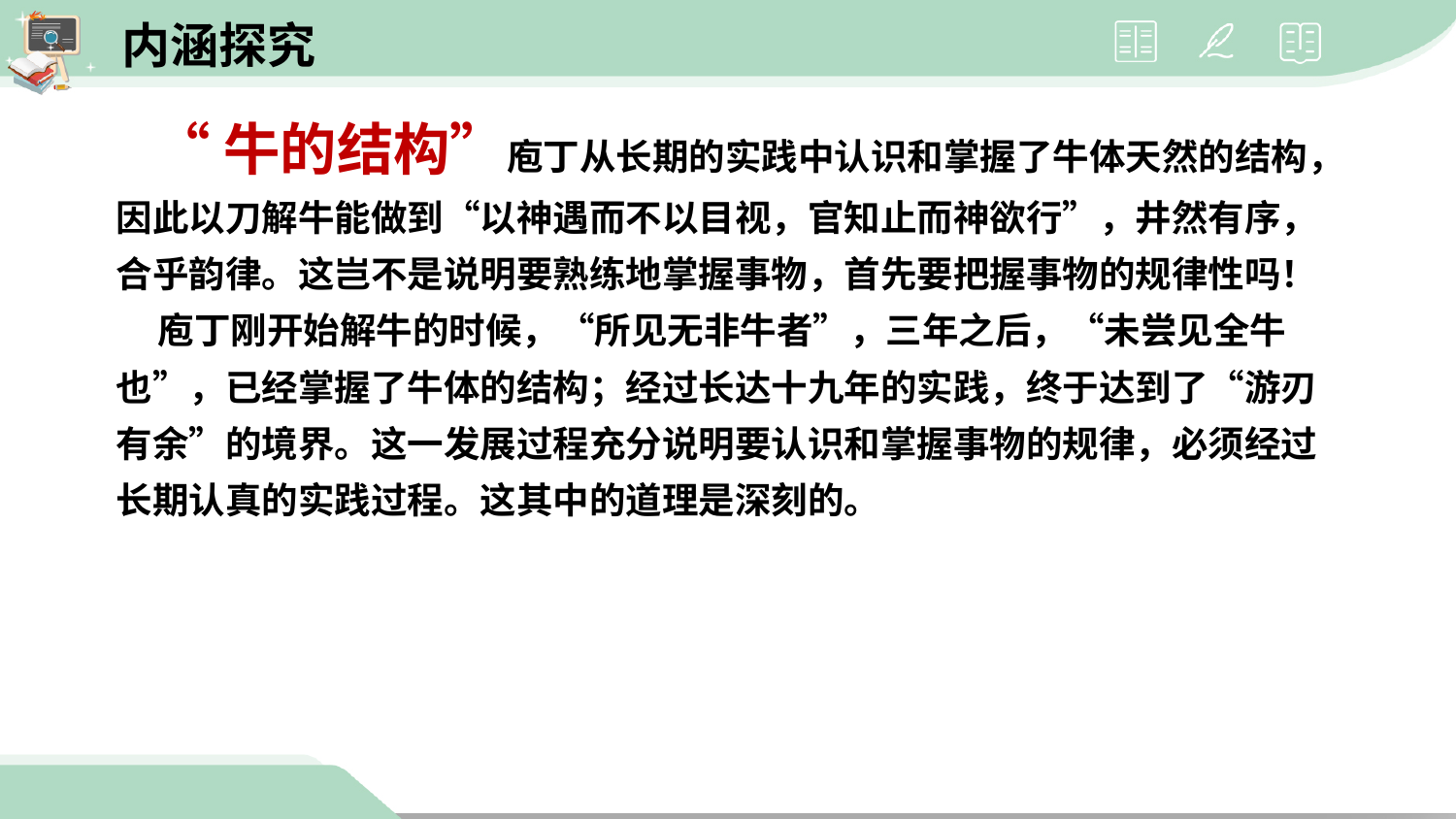

内涵探究
    “牛的结构”庖丁从长期的实践中认识和掌握了牛体天然的结构，因此以刀解牛能做到“以神遇而不以目视，官知止而神欲行”，井然有序，合乎韵律。这岂不是说明要熟练地掌握事物，首先要把握事物的规律性吗！
    庖丁刚开始解牛的时候，“所见无非牛者”，三年之后，“未尝见全牛也”，已经掌握了牛体的结构；经过长达十九年的实践，终于达到了“游刃有余”的境界。这一发展过程充分说明要认识和掌握事物的规律，必须经过长期认真的实践过程。这其中的道理是深刻的。